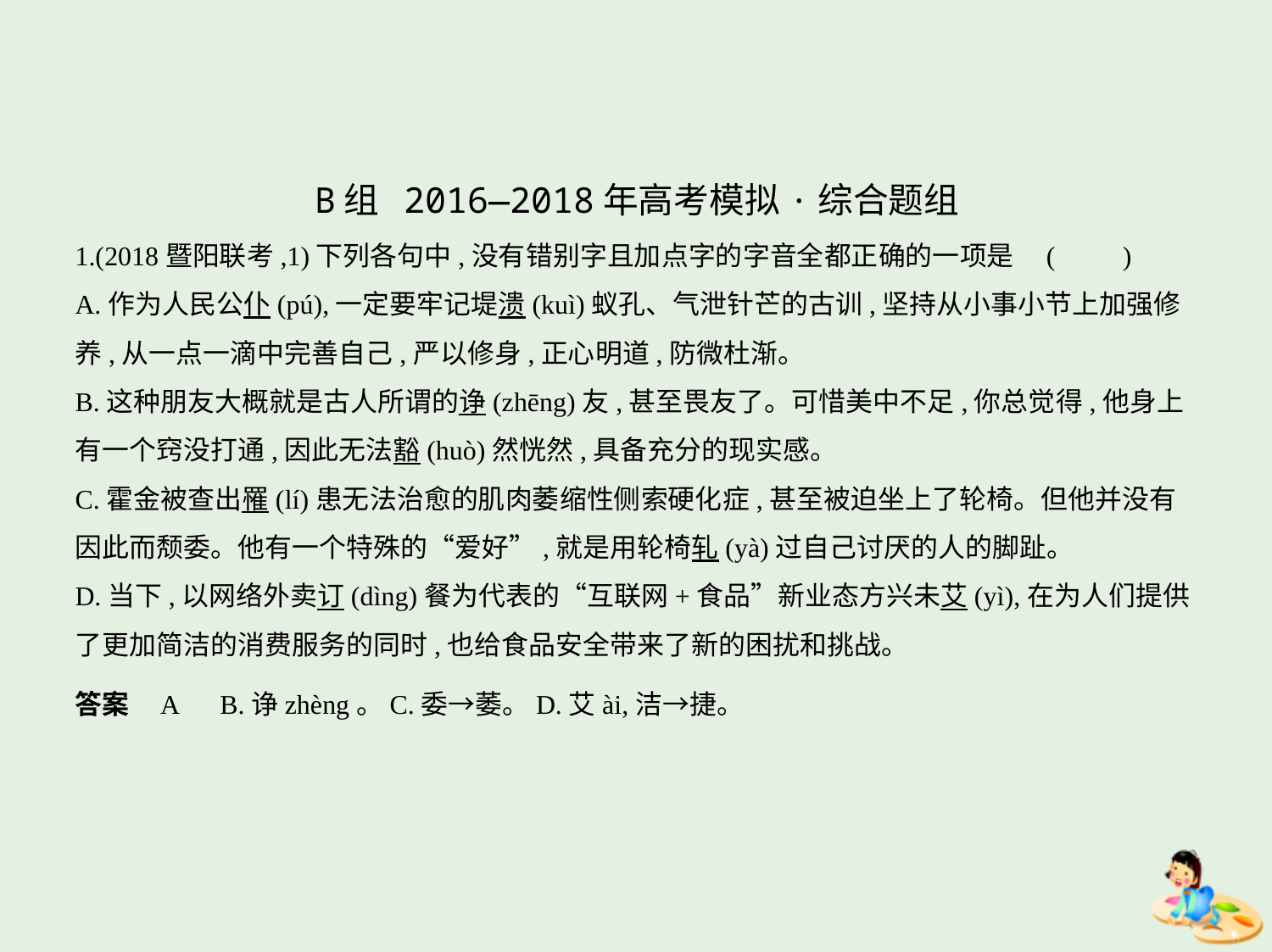

B组  2016—2018年高考模拟·综合题组
1.(2018暨阳联考,1)下列各句中,没有错别字且加点字的字音全都正确的一项是 (　　)
A.作为人民公仆(pú),一定要牢记堤溃(kuì)蚁孔、气泄针芒的古训,坚持从小事小节上加强修
养,从一点一滴中完善自己,严以修身,正心明道,防微杜渐。
B.这种朋友大概就是古人所谓的诤(zhēng)友,甚至畏友了。可惜美中不足,你总觉得,他身上
有一个窍没打通,因此无法豁(huò)然恍然,具备充分的现实感。
C.霍金被查出罹(lí)患无法治愈的肌肉萎缩性侧索硬化症,甚至被迫坐上了轮椅。但他并没有
因此而颓委。他有一个特殊的“爱好”,就是用轮椅轧(yà)过自己讨厌的人的脚趾。
D.当下,以网络外卖订(dìng)餐为代表的“互联网+食品”新业态方兴未艾(yì),在为人们提供
了更加简洁的消费服务的同时,也给食品安全带来了新的困扰和挑战。
答案    A　B.诤zhèng。C.委→萎。D.艾ài,洁→捷。